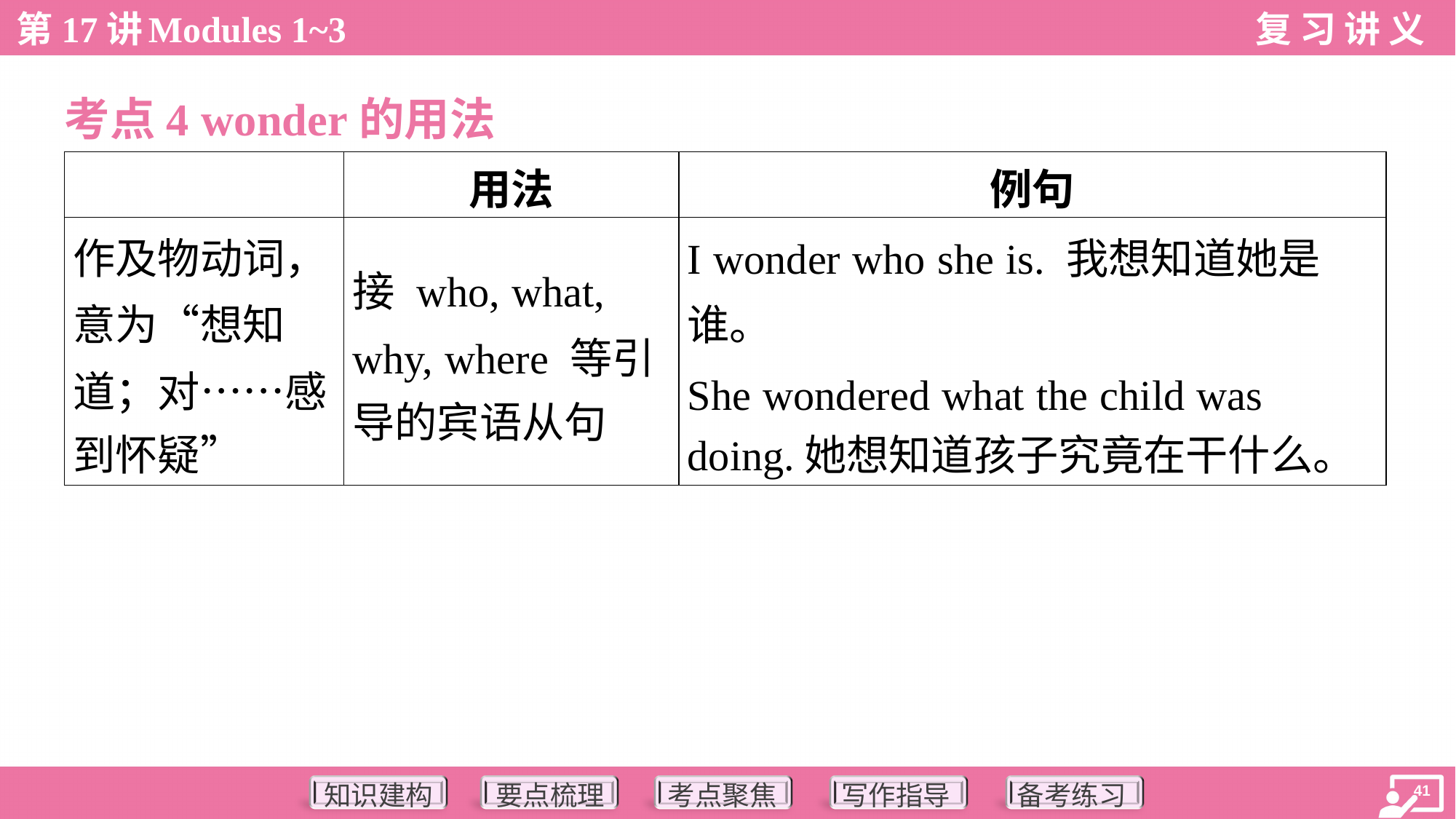

考点4 wonder的用法
|  | 用法 | 例句 |
| --- | --- | --- |
| 作及物动词， 意为“想知 道；对……感 到怀疑” | 接 who, what, why, where 等引 导的宾语从句 | I wonder who she is. 我想知道她是 谁。 She wondered what the child was doing.她想知道孩子究竟在干什么。 |